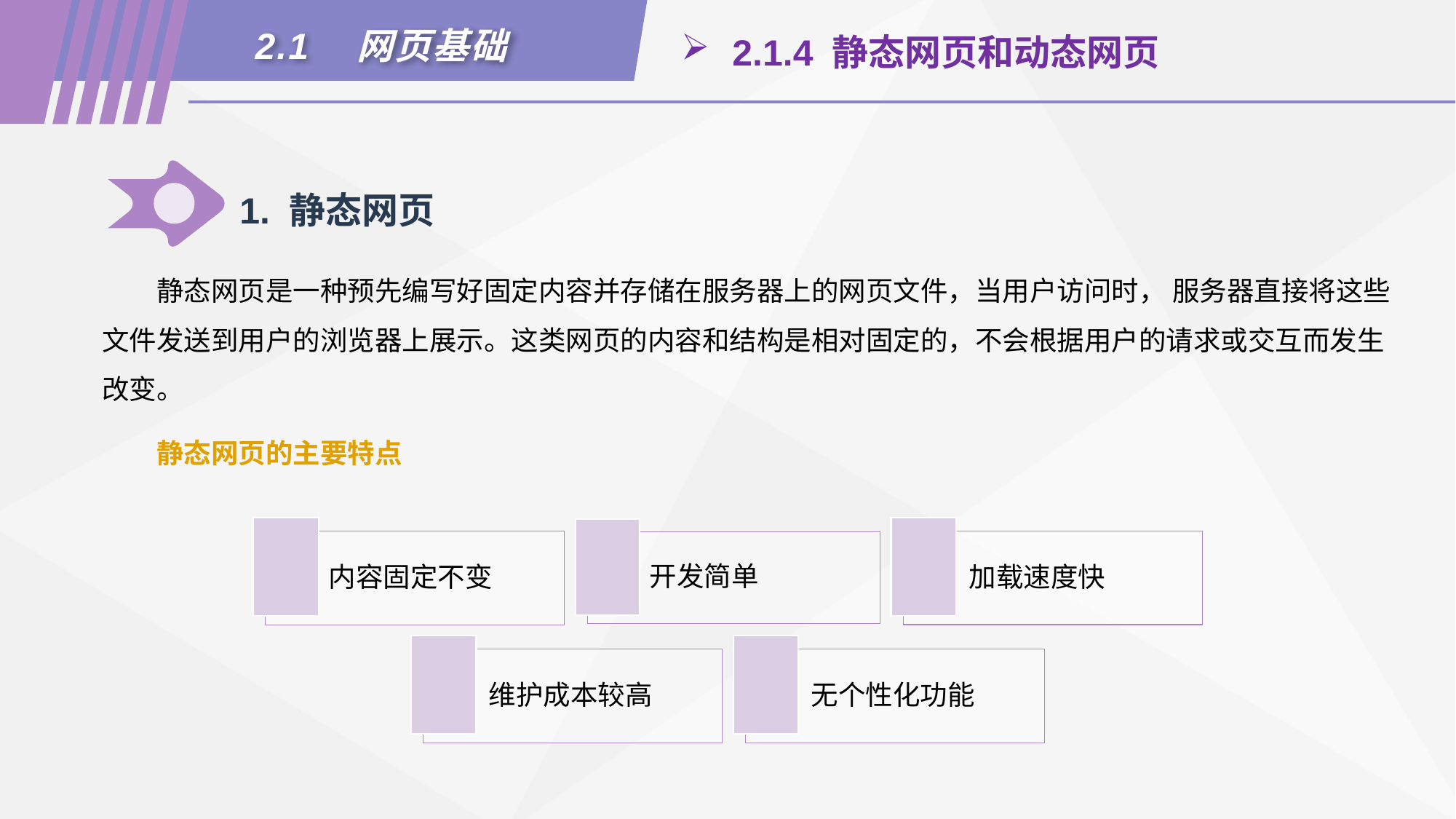

2.1　网页基础
 2.1.4 静态网页和动态网页

1. 静态网页
静态网页是一种预先编写好固定内容并存储在服务器上的网页文件，当用户访问时， 服务器直接将这些文件发送到用户的浏览器上展示。这类网页的内容和结构是相对固定的，不会根据用户的请求或交互而发生改变。

静态网页的主要特点
内容固定不变
开发简单
加载速度快
维护成本较高
无个性化功能